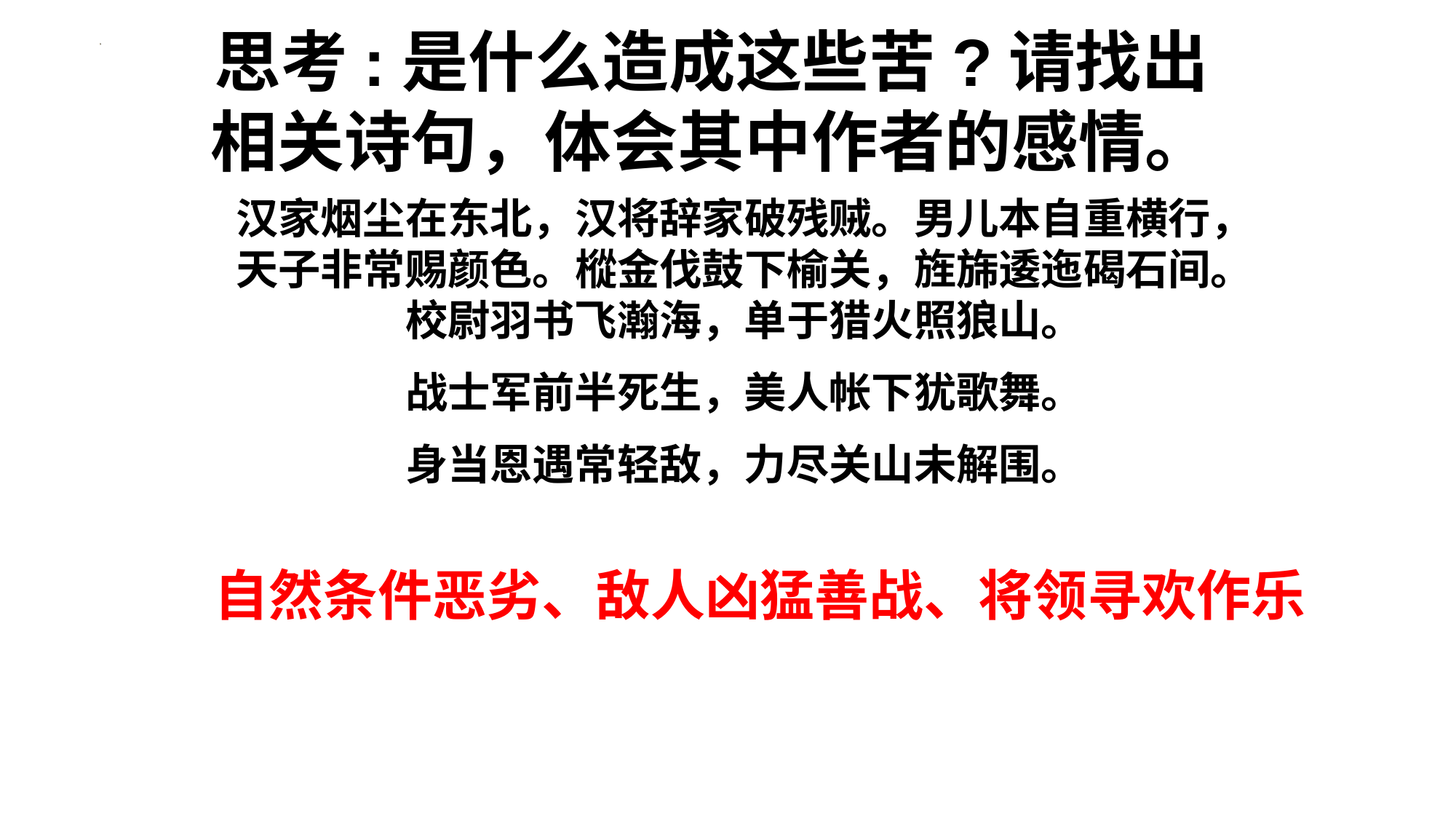

思考:是什么造成这些苦?请找出相关诗句，体会其中作者的感情。

汉家烟尘在东北，汉将辞家破残贼。男儿本自重横行，天子非常赐颜色。樅金伐鼓下榆关，旌旆逶迤碣石间。校尉羽书飞瀚海，单于猎火照狼山。
战士军前半死生，美人帐下犹歌舞。
身当恩遇常轻敌，力尽关山未解围。

自然条件恶劣、敌人凶猛善战、将领寻欢作乐